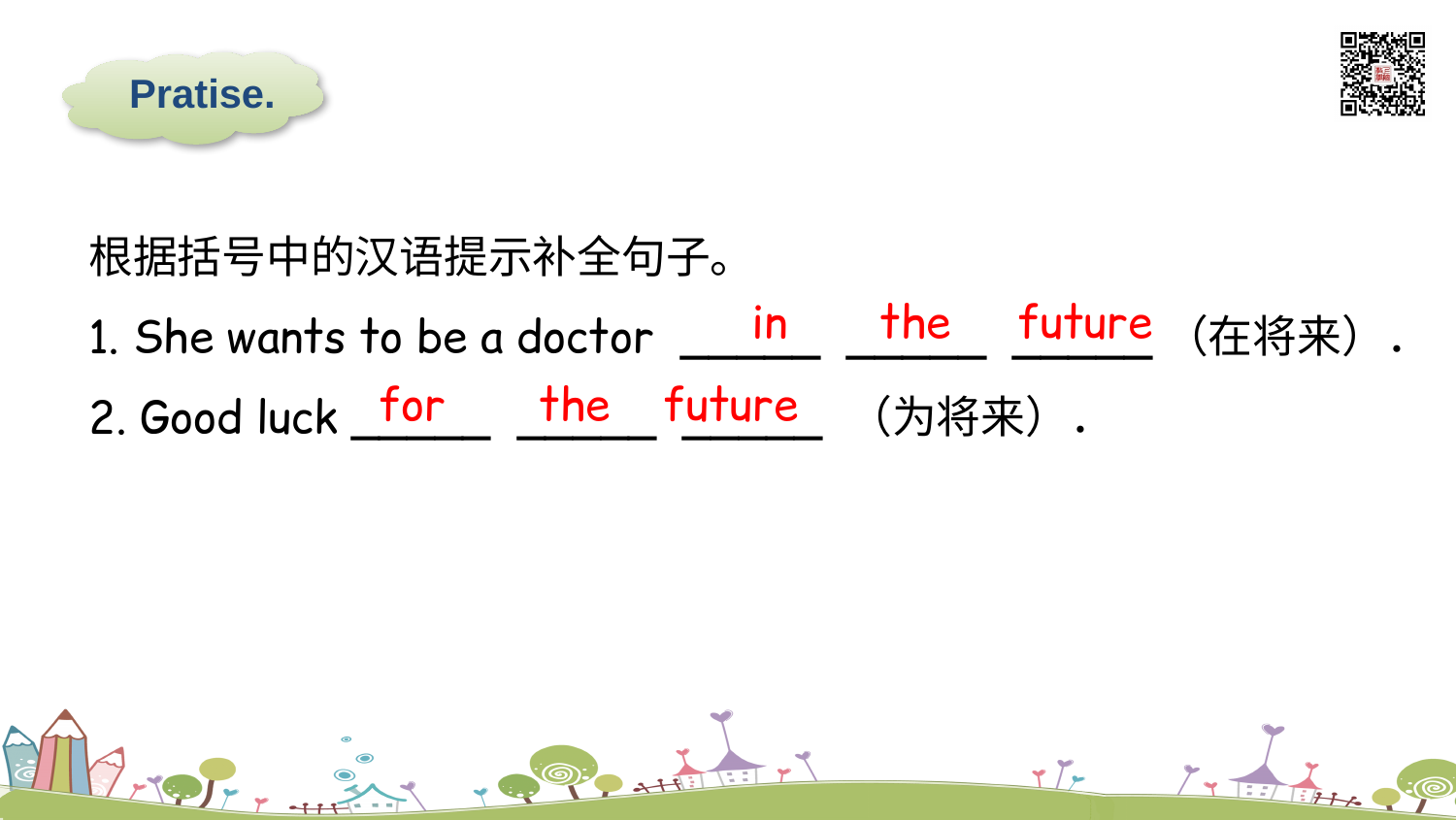

Pratise.
根据括号中的汉语提示补全句子。
1. She wants to be a doctor  _____  _____  _____（在将来）．
2. Good luck _____  _____  _____ （为将来）．

in       the     future
for       the    future